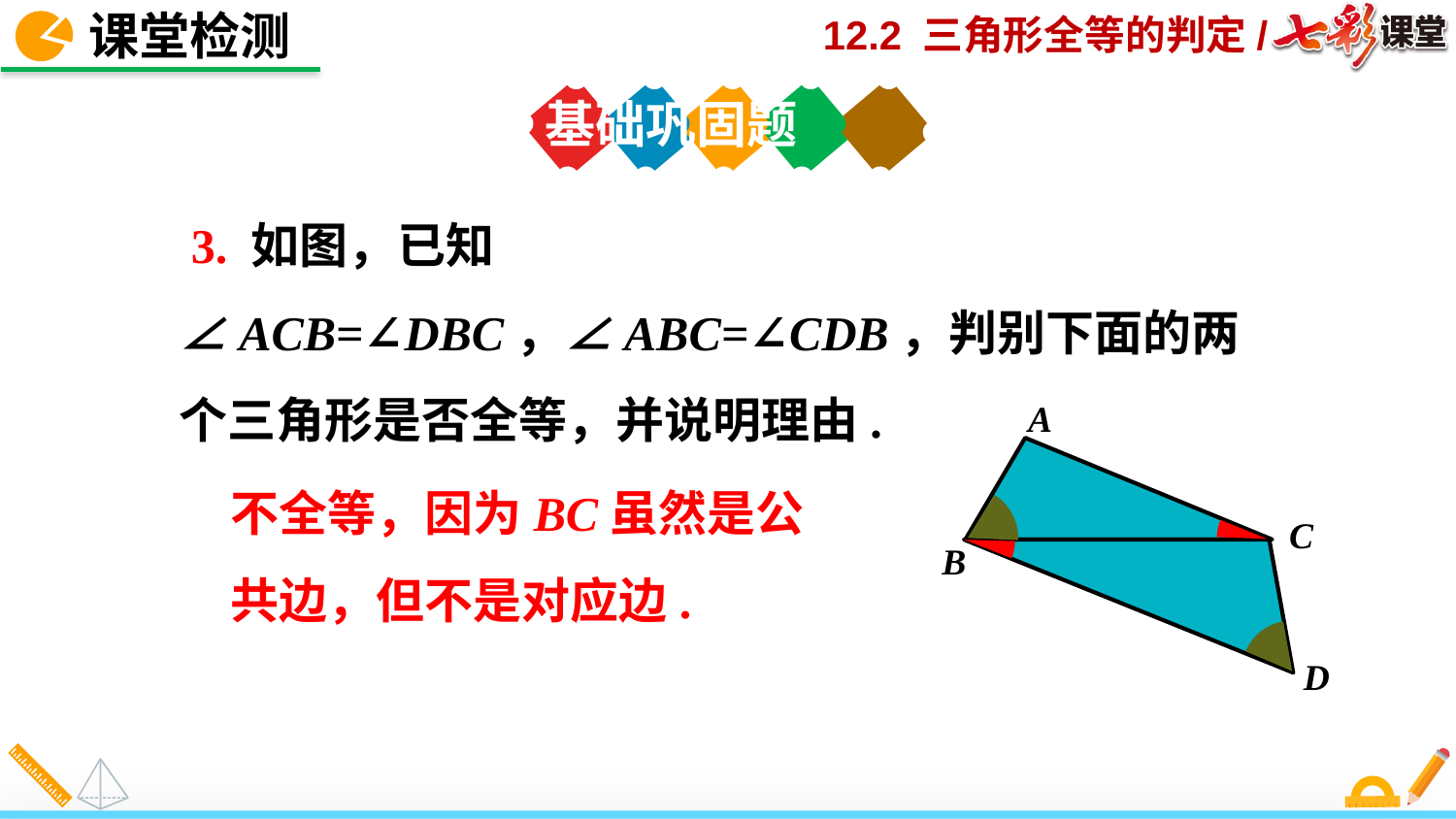

课堂检测

基础巩固题

 3. 如图，已知∠ACB=∠DBC，∠ABC=∠CDB，判别下面的两个三角形是否全等，并说明理由.
A

C
B
D

不全等，因为BC虽然是公共边，但不是对应边.